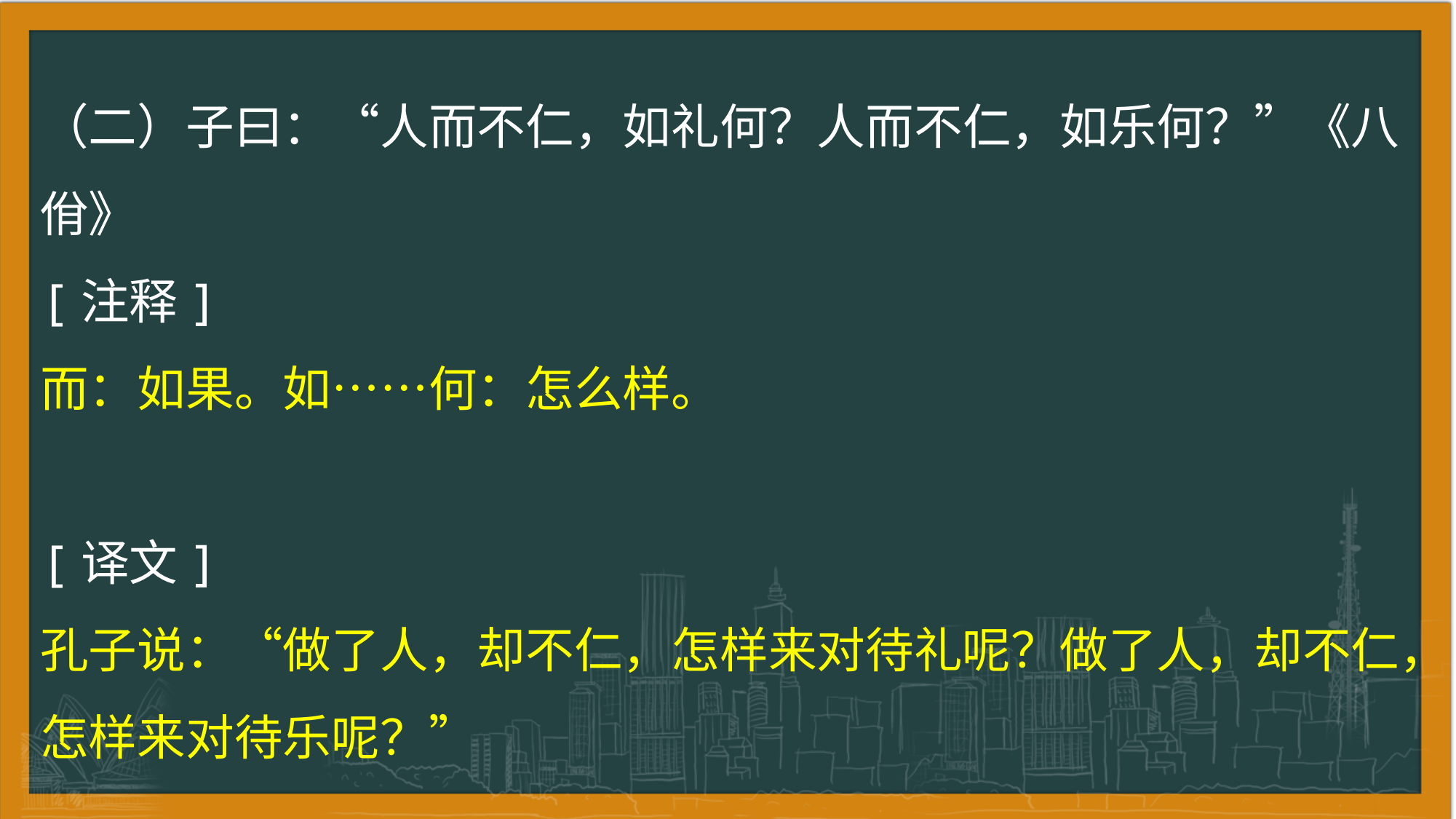

（二）子曰：“人而不仁，如礼何？人而不仁，如乐何？”《八佾》
[注释]
而：如果。如……何：怎么样。

[译文]
孔子说：“做了人，却不仁，怎样来对待礼呢？做了人，却不仁，怎样来对待乐呢？”